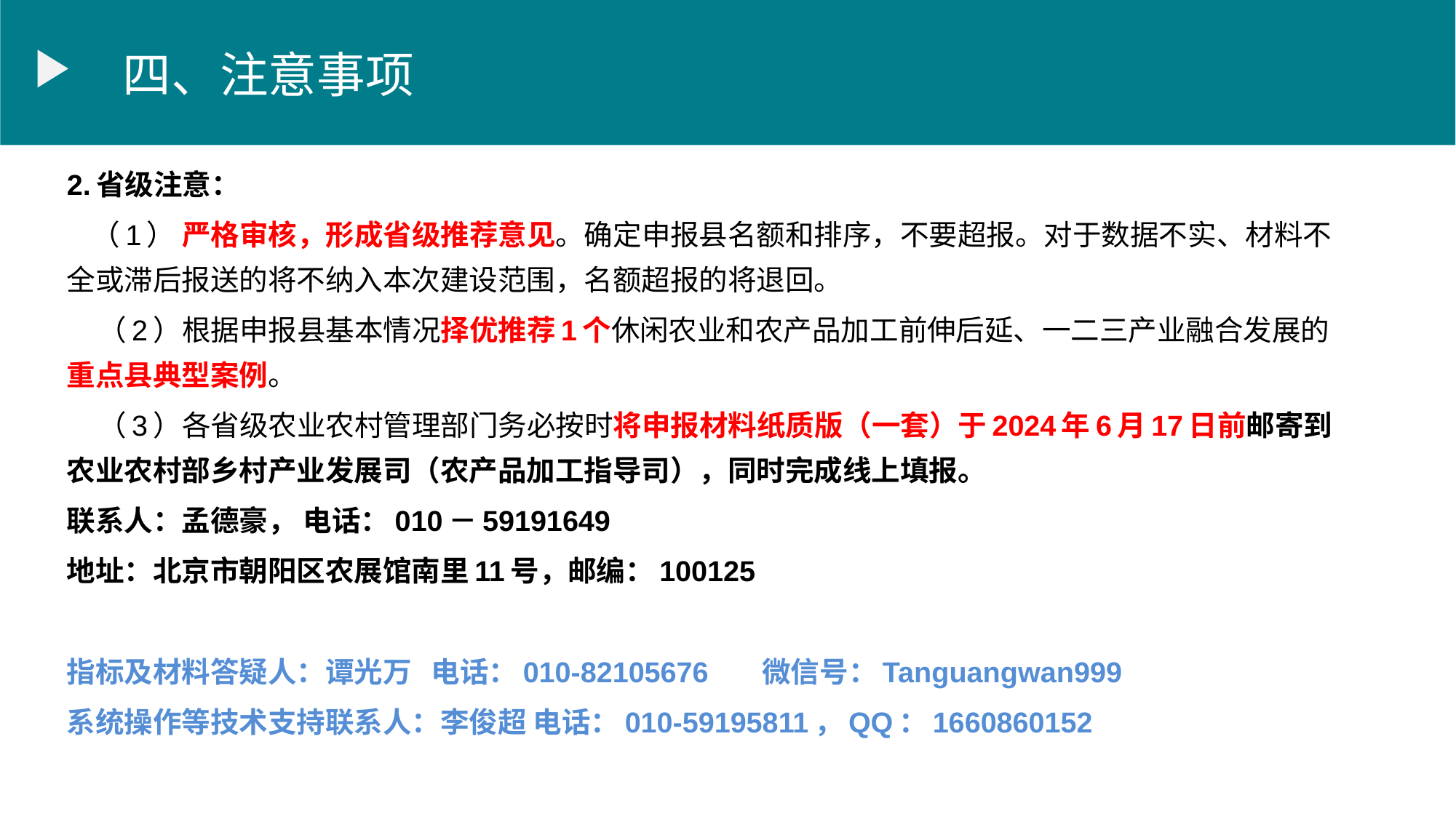

四、注意事项

2.省级注意：
   （1） 严格审核，形成省级推荐意见。确定申报县名额和排序，不要超报。对于数据不实、材料不全或滞后报送的将不纳入本次建设范围，名额超报的将退回。
    （2）根据申报县基本情况择优推荐1个休闲农业和农产品加工前伸后延、一二三产业融合发展的重点县典型案例。
    （3）各省级农业农村管理部门务必按时将申报材料纸质版（一套）于2024年6月17日前邮寄到农业农村部乡村产业发展司（农产品加工指导司），同时完成线上填报。
联系人：孟德豪， 电话：010－59191649
地址：北京市朝阳区农展馆南里11号，邮编：100125

指标及材料答疑人：谭光万   电话：010-82105676      微信号：Tanguangwan999
系统操作等技术支持联系人：李俊超 电话：010-59195811，QQ：1660860152